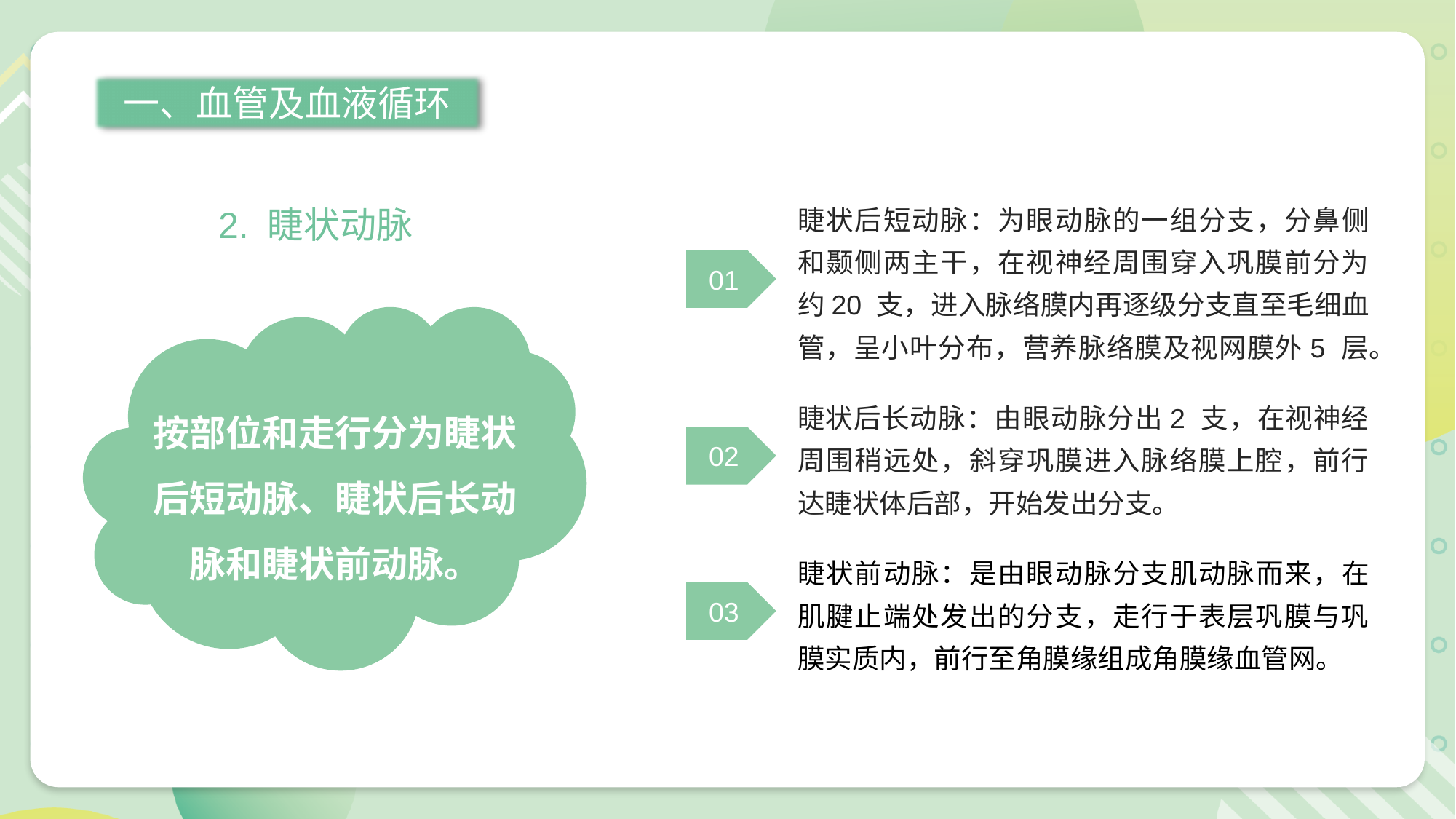

一、血管及血液循环
睫状后短动脉：为眼动脉的一组分支，分鼻侧和颞侧两主干，在视神经周围穿入巩膜前分为约20 支，进入脉络膜内再逐级分支直至毛细血管，呈小叶分布，营养脉络膜及视网膜外5 层。
01
2. 睫状动脉

按部位和走行分为睫状后短动脉、睫状后长动脉和睫状前动脉。
睫状后长动脉：由眼动脉分出2 支，在视神经周围稍远处，斜穿巩膜进入脉络膜上腔，前行达睫状体后部，开始发出分支。
02
睫状前动脉：是由眼动脉分支肌动脉而来，在肌腱止端处发出的分支，走行于表层巩膜与巩膜实质内，前行至角膜缘组成角膜缘血管网。
03